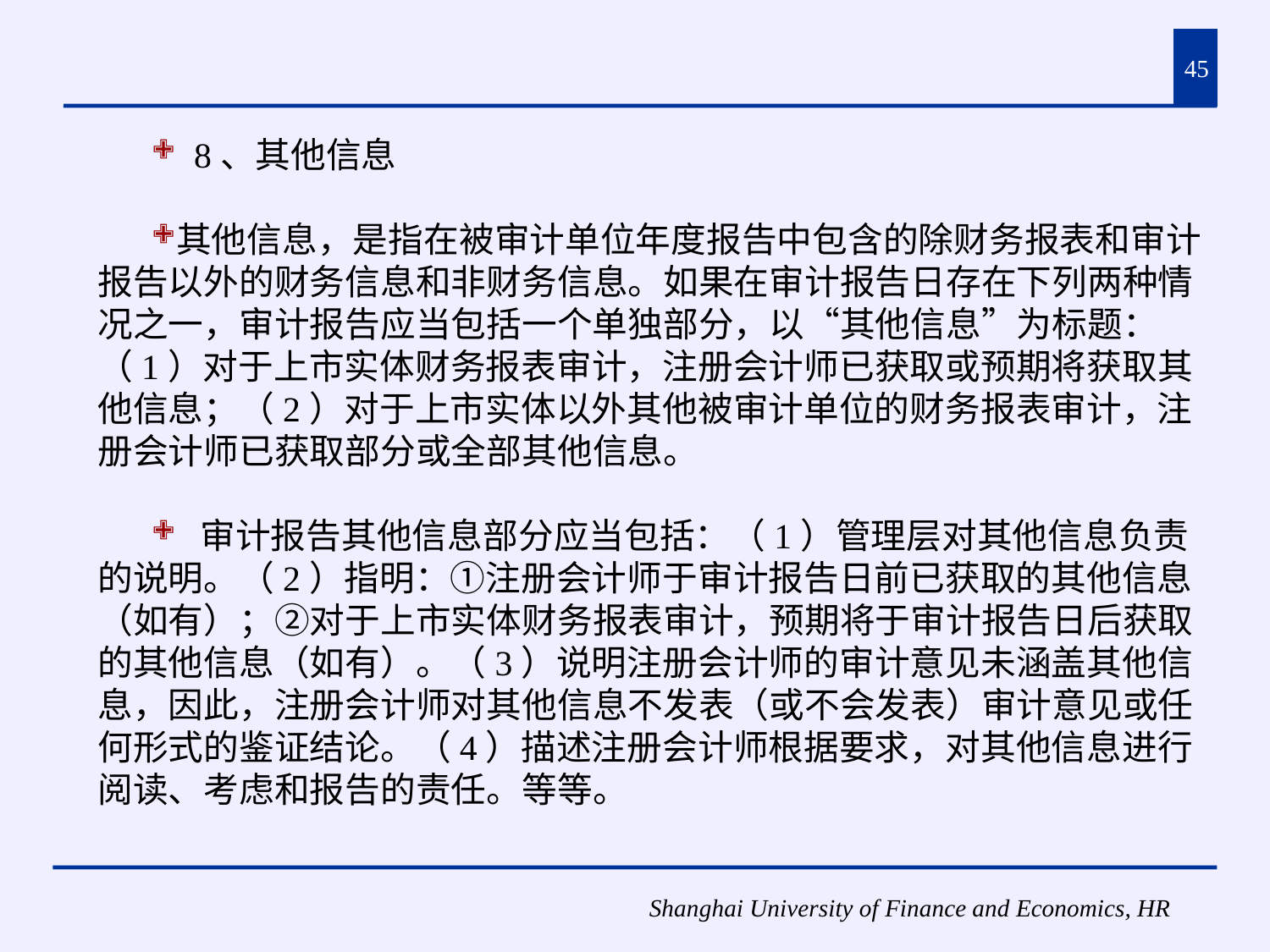

#
45
  8、其他信息

其他信息，是指在被审计单位年度报告中包含的除财务报表和审计报告以外的财务信息和非财务信息。如果在审计报告日存在下列两种情况之一，审计报告应当包括一个单独部分，以“其他信息”为标题：（1）对于上市实体财务报表审计，注册会计师已获取或预期将获取其他信息；（2）对于上市实体以外其他被审计单位的财务报表审计，注册会计师已获取部分或全部其他信息。

  审计报告其他信息部分应当包括：（1）管理层对其他信息负责的说明。（2）指明：①注册会计师于审计报告日前已获取的其他信息（如有）；②对于上市实体财务报表审计，预期将于审计报告日后获取的其他信息（如有）。（3）说明注册会计师的审计意见未涵盖其他信息，因此，注册会计师对其他信息不发表（或不会发表）审计意见或任何形式的鉴证结论。（4）描述注册会计师根据要求，对其他信息进行阅读、考虑和报告的责任。等等。